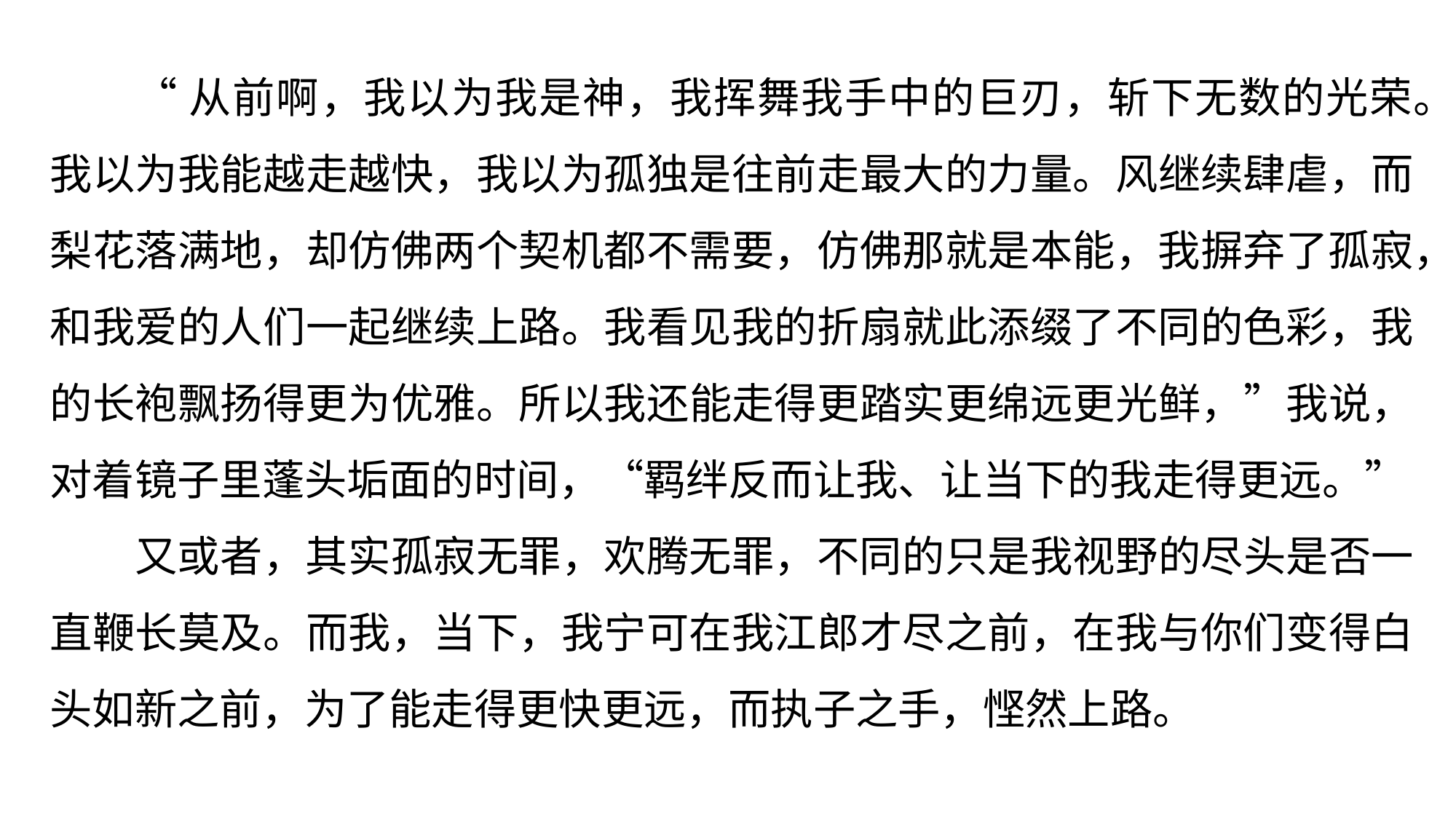

“从前啊，我以为我是神，我挥舞我手中的巨刃，斩下无数的光荣。我以为我能越走越快，我以为孤独是往前走最大的力量。风继续肆虐，而梨花落满地，却仿佛两个契机都不需要，仿佛那就是本能，我摒弃了孤寂，和我爱的人们一起继续上路。我看见我的折扇就此添缀了不同的色彩，我的长袍飘扬得更为优雅。所以我还能走得更踏实更绵远更光鲜，”我说，对着镜子里蓬头垢面的时间，“羁绊反而让我、让当下的我走得更远。”
又或者，其实孤寂无罪，欢腾无罪，不同的只是我视野的尽头是否一直鞭长莫及。而我，当下，我宁可在我江郎才尽之前，在我与你们变得白头如新之前，为了能走得更快更远，而执子之手，悭然上路。